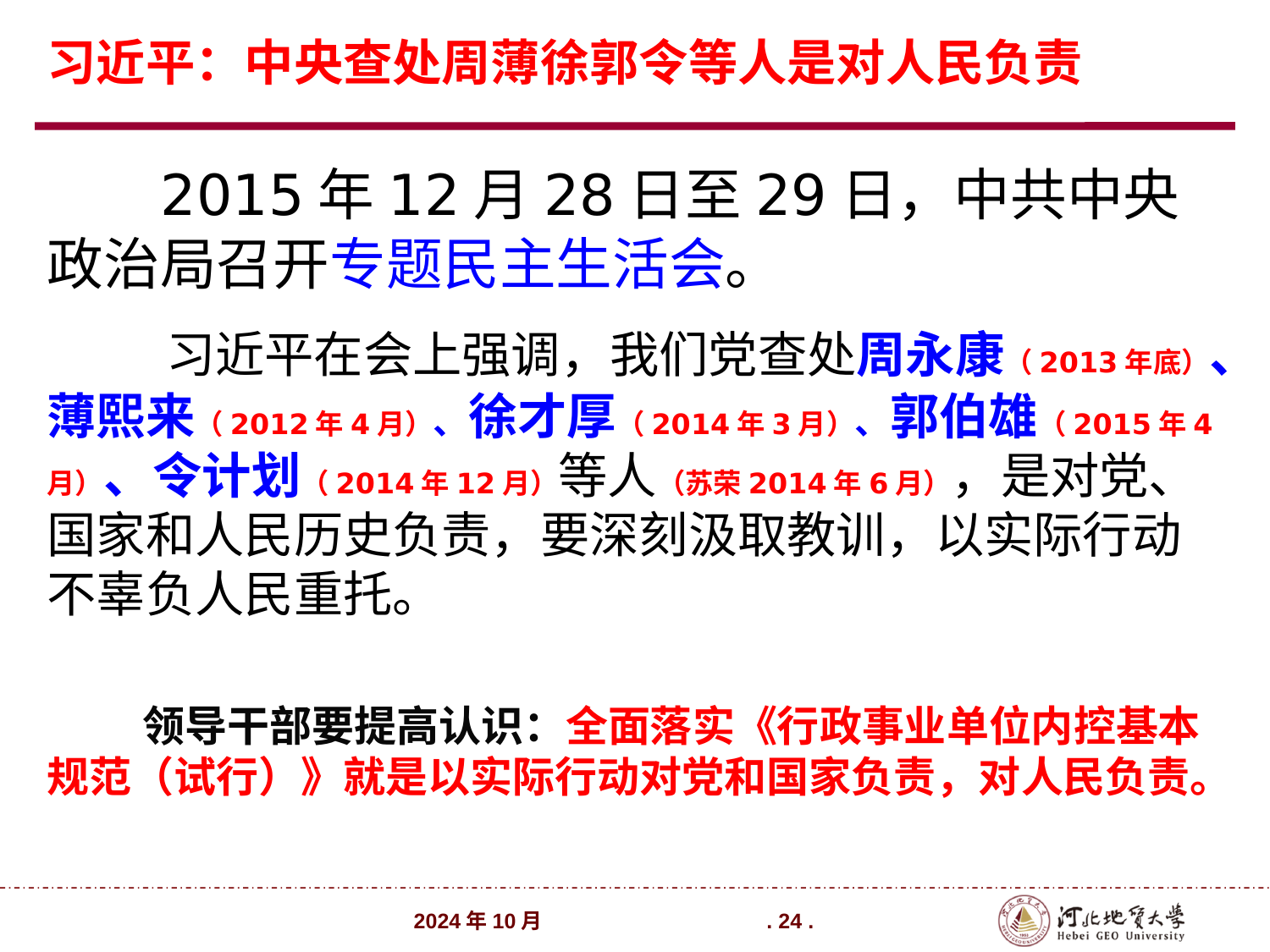

# 习近平：中央查处周薄徐郭令等人是对人民负责
  2015年12月28日至29日，中共中央政治局召开专题民主生活会。
  习近平在会上强调，我们党查处周永康（2013年底）、薄熙来（2012年4月）、徐才厚（2014年3月）、郭伯雄（2015年4月）、令计划（2014年12月）等人（苏荣2014年6月），是对党、国家和人民历史负责，要深刻汲取教训，以实际行动不辜负人民重托。

 领导干部要提高认识：全面落实《行政事业单位内控基本规范（试行）》就是以实际行动对党和国家负责，对人民负责。
2024年10月                                             . 24 .